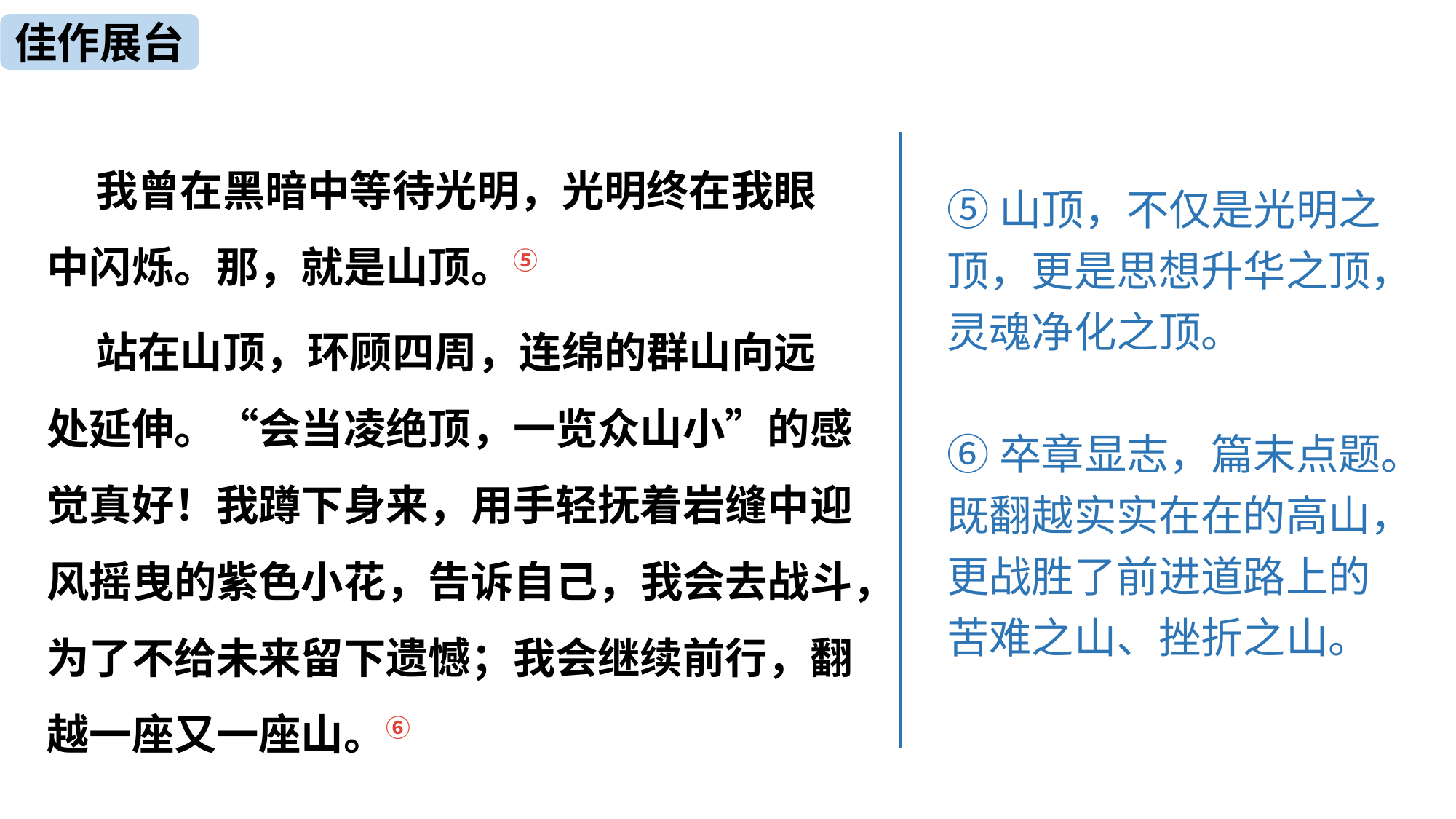

佳作展台
    我曾在黑暗中等待光明，光明终在我眼中闪烁。那，就是山顶。⑤
    站在山顶，环顾四周，连绵的群山向远处延伸。“会当凌绝顶，一览众山小”的感觉真好！我蹲下身来，用手轻抚着岩缝中迎风摇曳的紫色小花，告诉自己，我会去战斗，为了不给未来留下遗憾；我会继续前行，翻越一座又一座山。⑥
⑤山顶，不仅是光明之顶，更是思想升华之顶，灵魂净化之顶。

⑥卒章显志，篇末点题。既翻越实实在在的高山，更战胜了前进道路上的苦难之山、挫折之山。